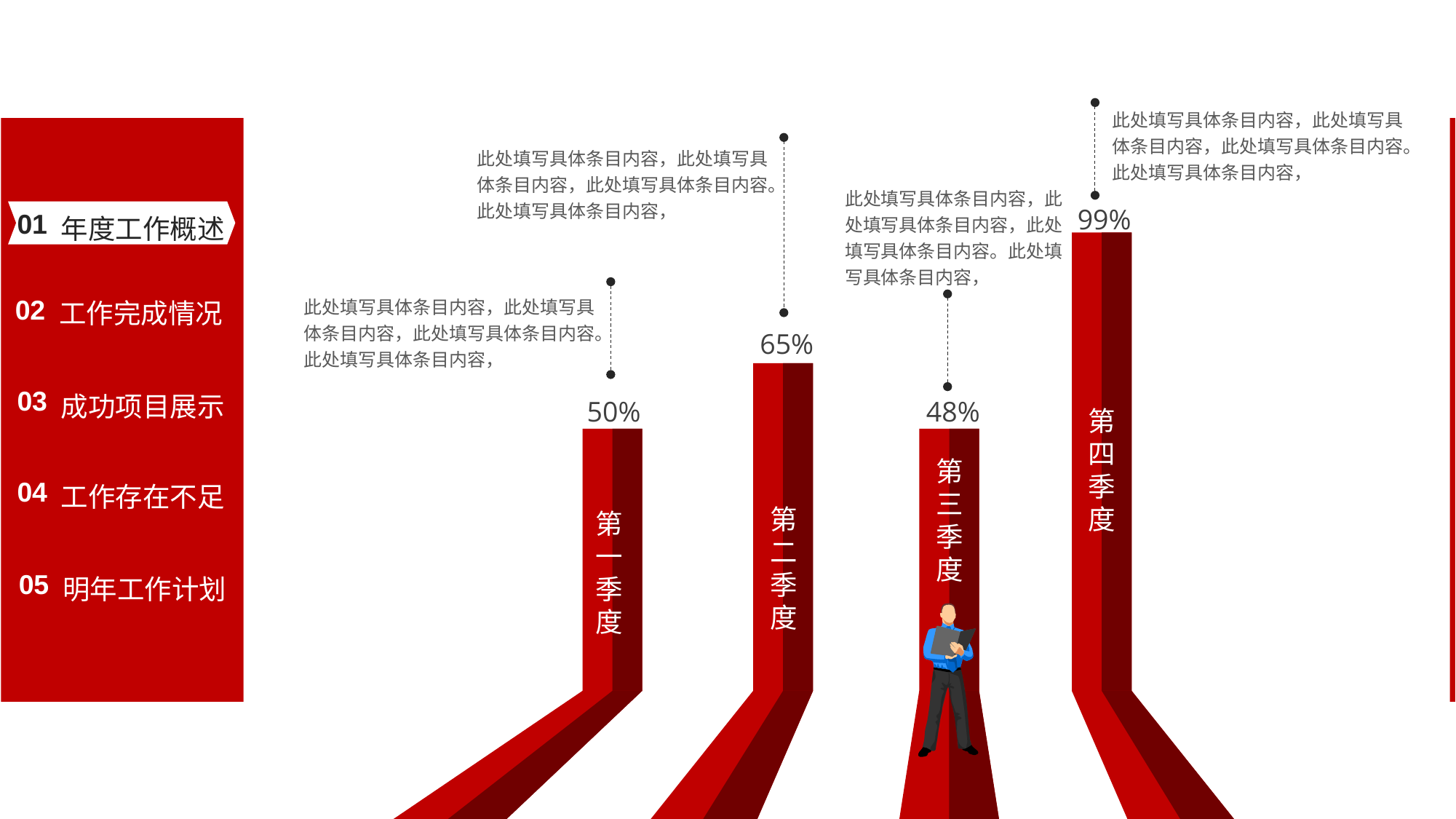

此处填写具体条目内容，此处填写具体条目内容，此处填写具体条目内容。此处填写具体条目内容，

此处填写具体条目内容，此处填写具体条目内容，此处填写具体条目内容。此处填写具体条目内容，
此处填写具体条目内容，此处填写具体条目内容，此处填写具体条目内容。此处填写具体条目内容，
年度工作概述
99%

01

工作完成情况
此处填写具体条目内容，此处填写具体条目内容，此处填写具体条目内容。此处填写具体条目内容，
02
65%

成功项目展示
03
50%
48%
第四季度

第三季度
工作存在不足
04
第二季度
第一季度
明年工作计划
05